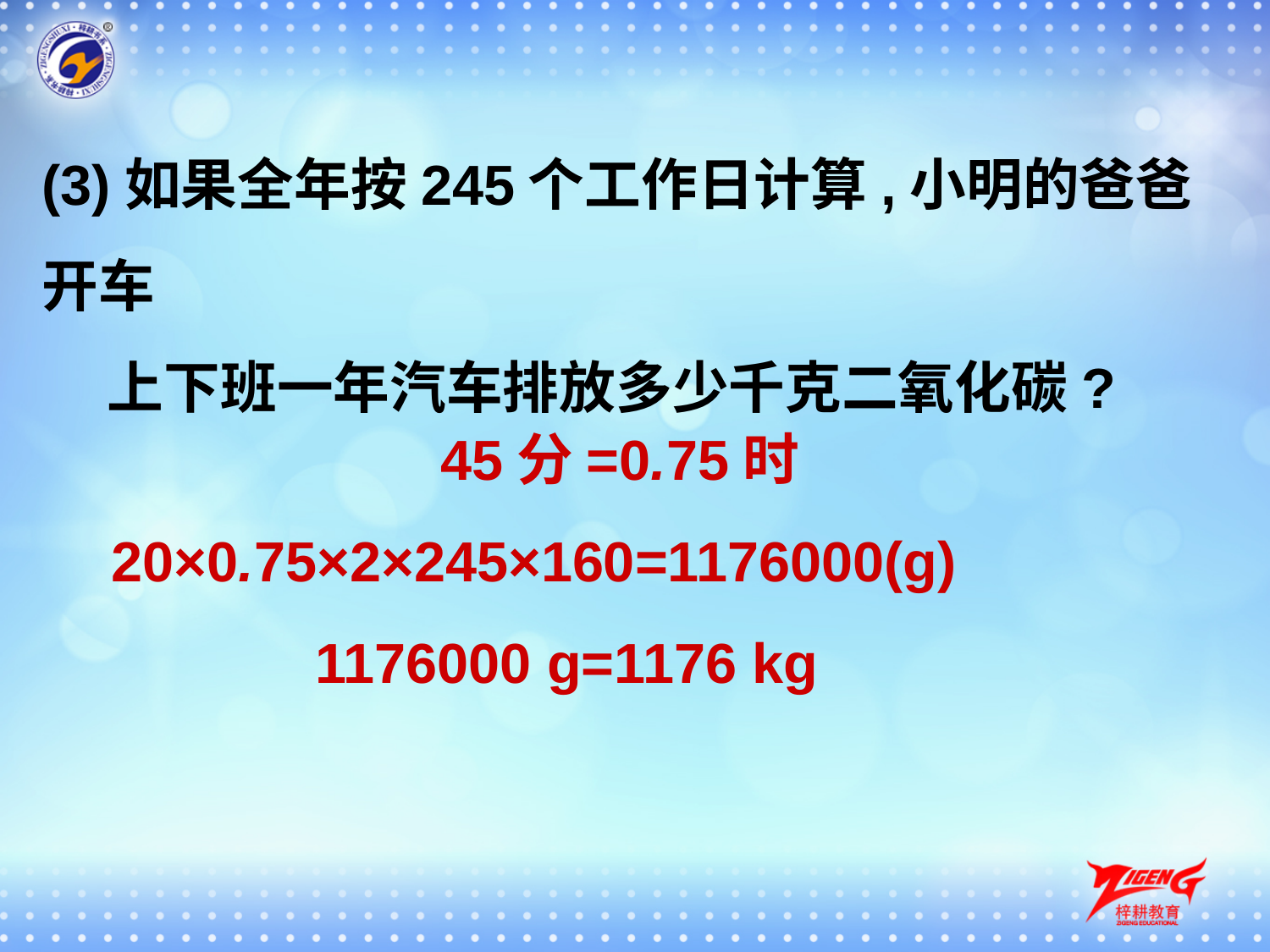

(3)如果全年按245个工作日计算,小明的爸爸开车
    上下班一年汽车排放多少千克二氧化碳?
                     45分=0.75时
20×0.75×2×245×160=1176000(g)
             1176000 g=1176 kg